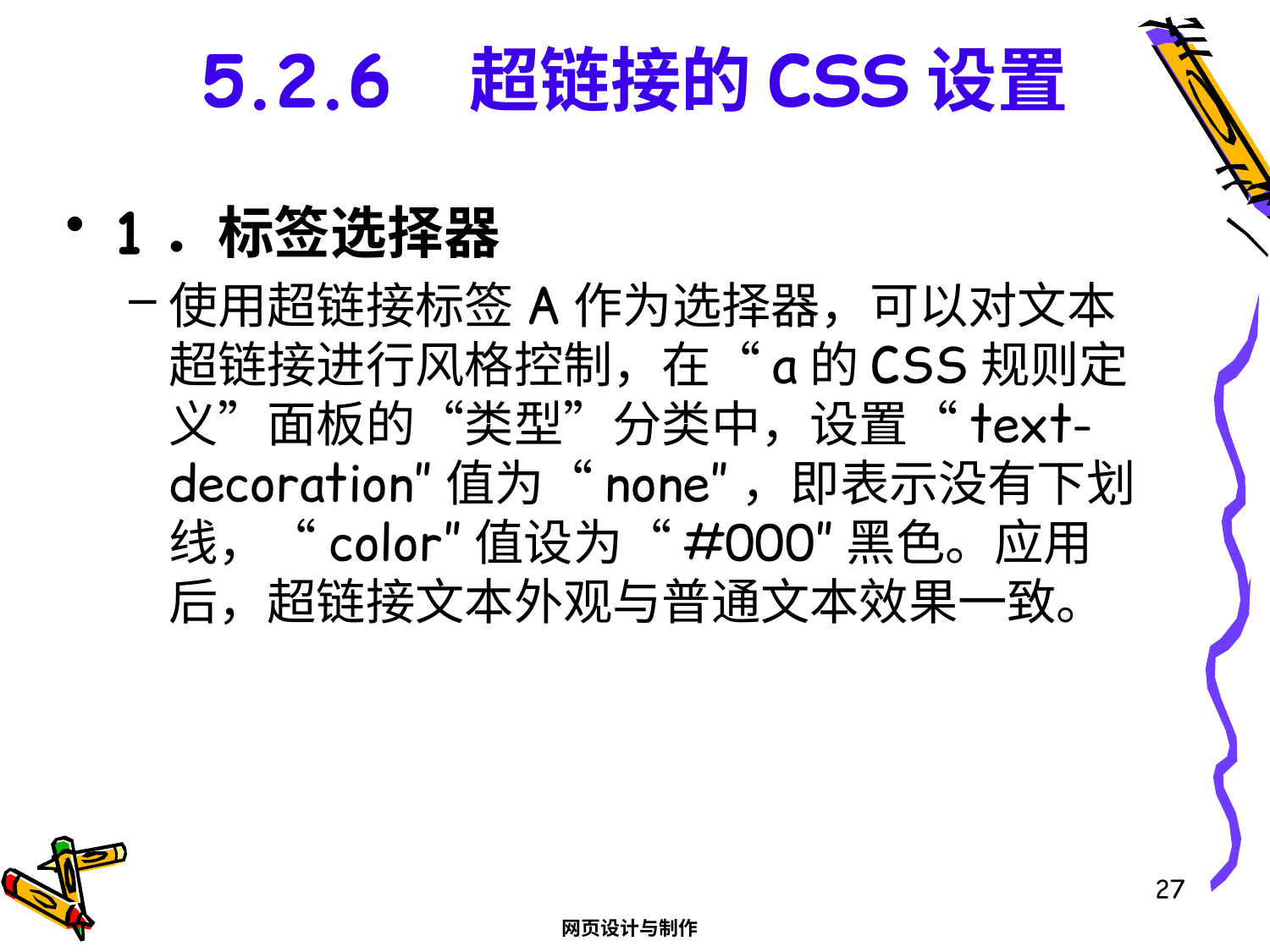

# 5.2.6  超链接的CSS设置
1．标签选择器
使用超链接标签A作为选择器，可以对文本超链接进行风格控制，在“a的CSS规则定义”面板的“类型”分类中，设置“text-decoration”值为“none”，即表示没有下划线，“color”值设为“#000”黑色。应用后，超链接文本外观与普通文本效果一致。
27
网页设计与制作